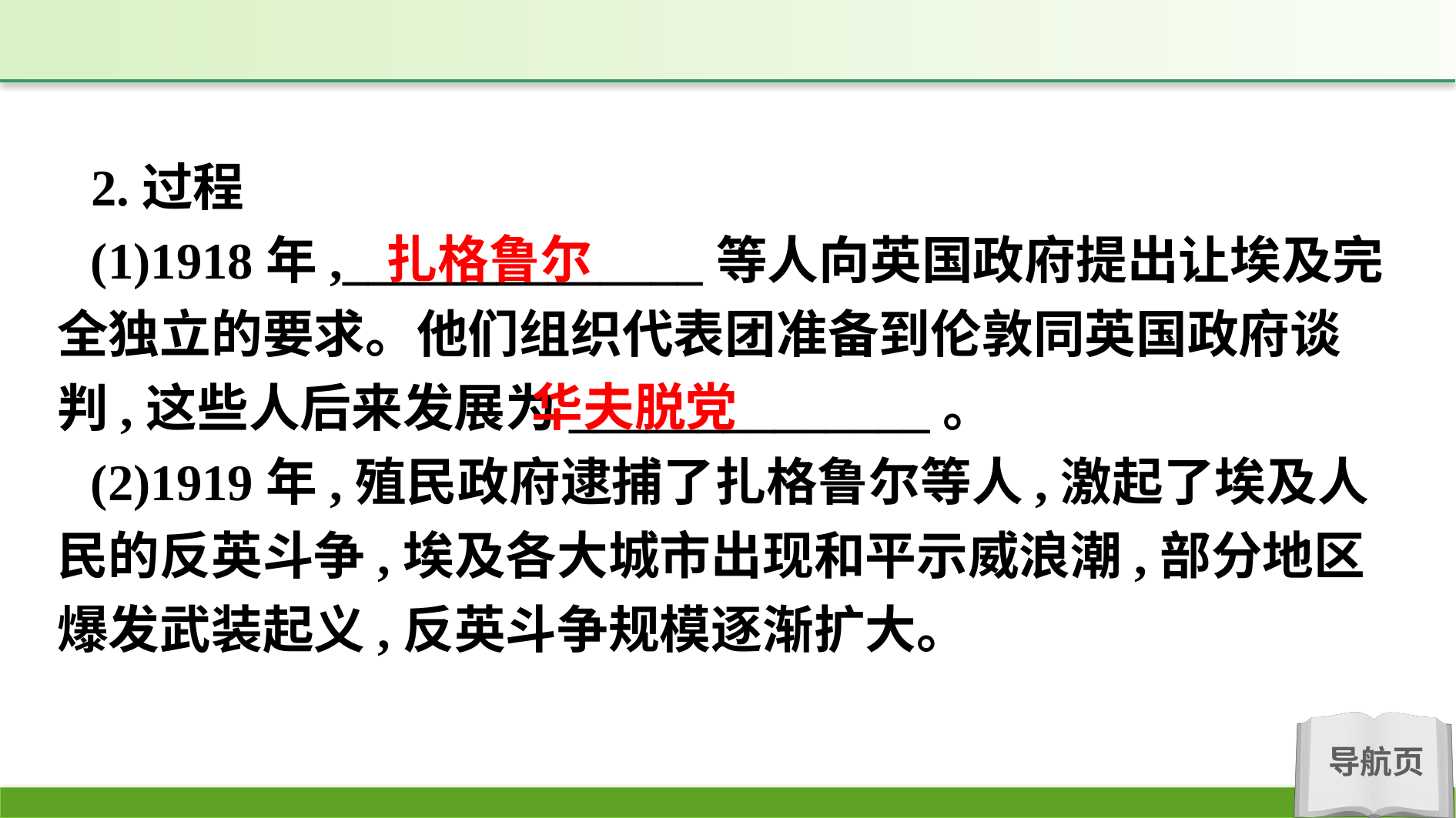

2.过程
(1)1918年,______________等人向英国政府提出让埃及完全独立的要求。他们组织代表团准备到伦敦同英国政府谈判,这些人后来发展为______________。
(2)1919年,殖民政府逮捕了扎格鲁尔等人,激起了埃及人民的反英斗争,埃及各大城市出现和平示威浪潮,部分地区爆发武装起义,反英斗争规模逐渐扩大。
扎格鲁尔
华夫脱党